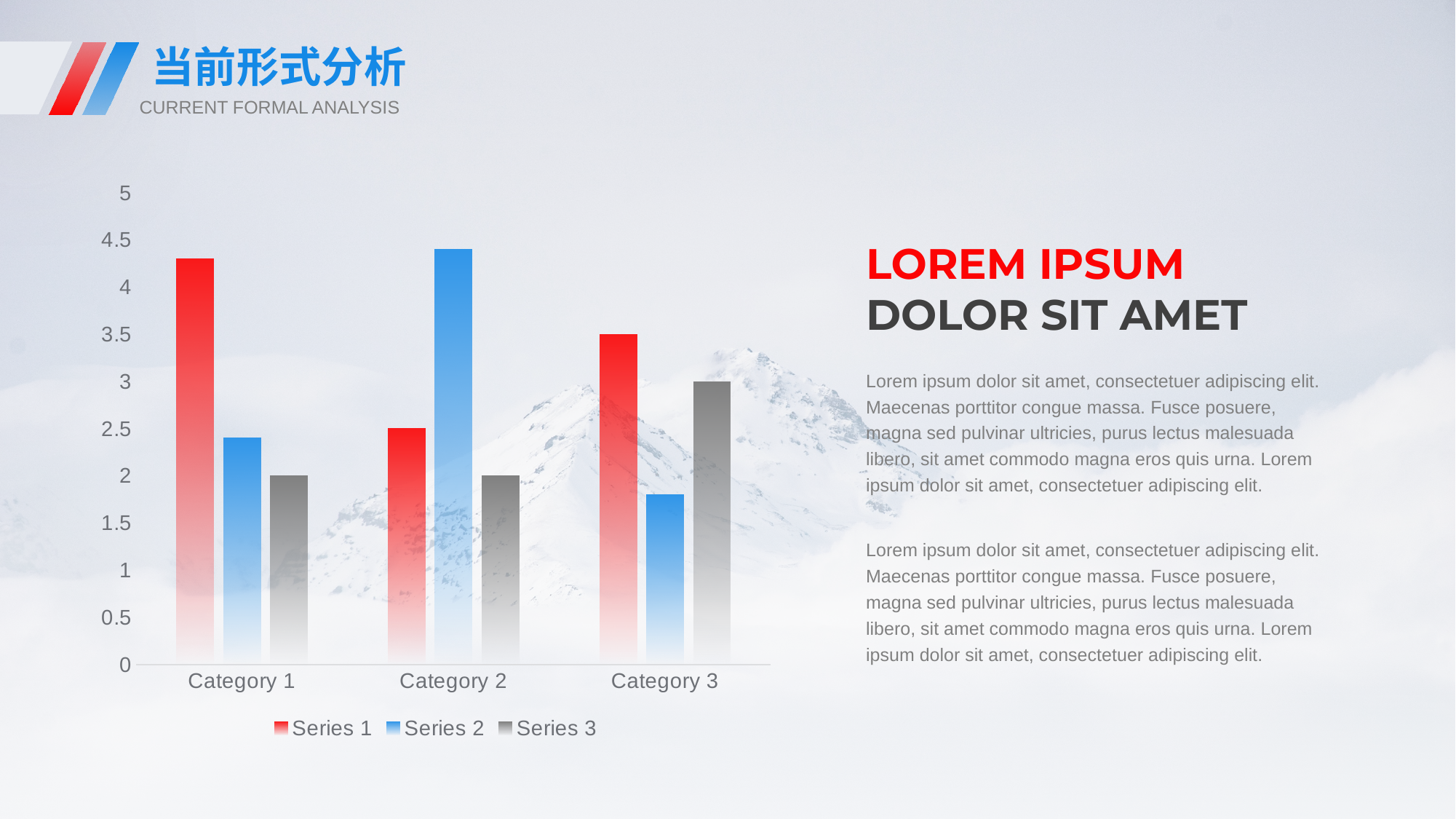

当前形式分析

CURRENT FORMAL ANALYSIS

### Chart

| Category | Series 1 | Series 2 | Series 3 |
|---|---|---|---|
| Category 1 | 4.3 | 2.4 | 2.0 |
| Category 2 | 2.5 | 4.4 | 2.0 |
| Category 3 | 3.5 | 1.8 | 3.0 |
e7d195523061f1c0dc554706afe4c72a60a25314cbaece805811E654B44695D34D35691164BB3D154CCFD5D798F6FEAD99EAA8F1ADC3D4AFA5BC9ED0BB3A4B45073A038AC38E89AB54D31AA59602B9F167B38FFBE79EAC6F1F3F9165A75ED70765EF2509BF32B12CECEEFCD7B4ED5332629B29BD55F04BF4363A85BBB9A0CF8D0C7DACC3920FCDAE
LOREM IPSUM
DOLOR SIT AMET
Lorem ipsum dolor sit amet, consectetuer adipiscing elit. Maecenas porttitor congue massa. Fusce posuere, magna sed pulvinar ultricies, purus lectus malesuada libero, sit amet commodo magna eros quis urna. Lorem ipsum dolor sit amet, consectetuer adipiscing elit.
Lorem ipsum dolor sit amet, consectetuer adipiscing elit. Maecenas porttitor congue massa. Fusce posuere, magna sed pulvinar ultricies, purus lectus malesuada libero, sit amet commodo magna eros quis urna. Lorem ipsum dolor sit amet, consectetuer adipiscing elit.